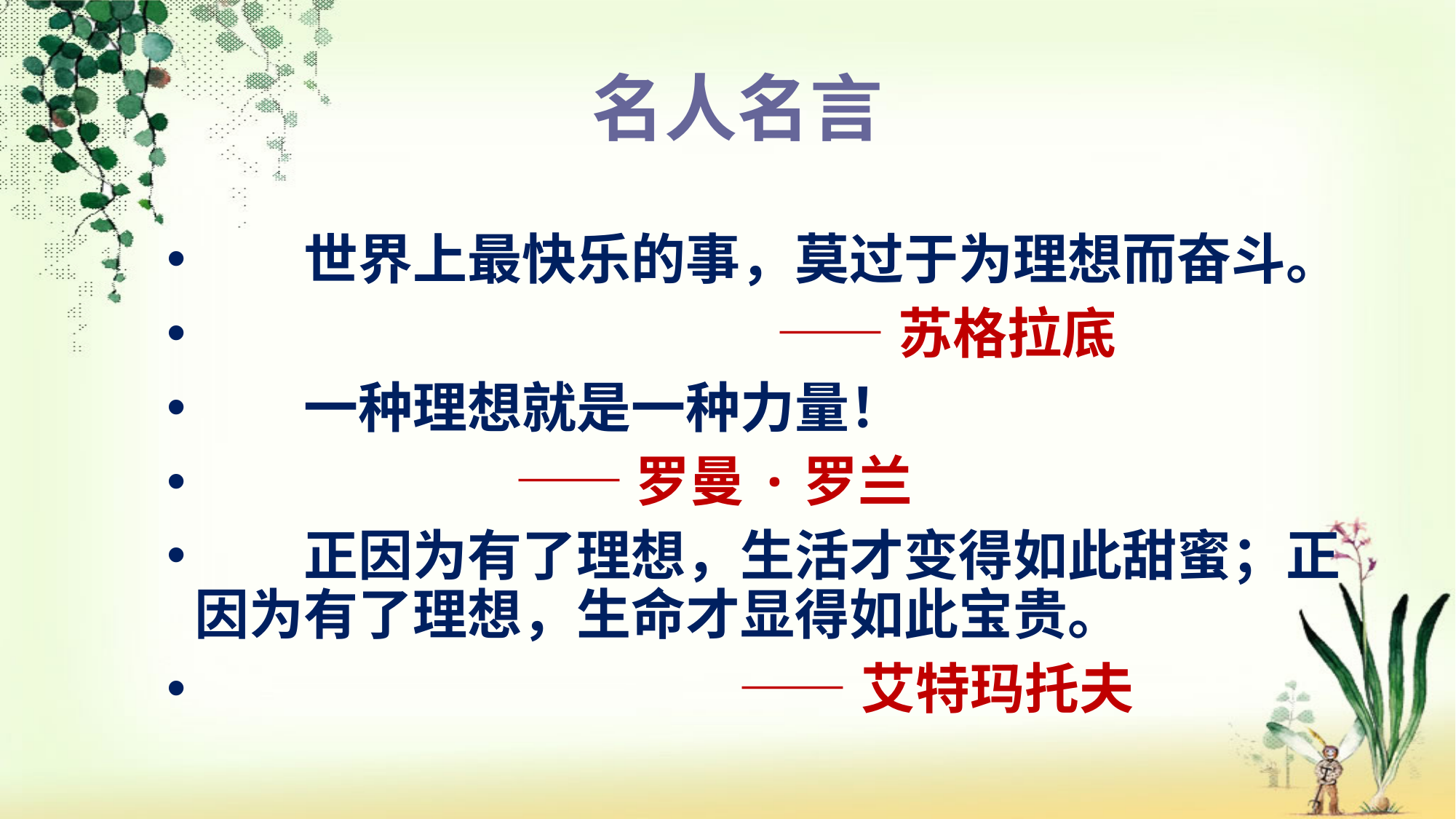

名人名言
　　世界上最快乐的事，莫过于为理想而奋斗。
                                               ——苏格拉底
　　一种理想就是一种力量！
                　　—— 罗曼·罗兰
　　正因为有了理想，生活才变得如此甜蜜；正因为有了理想，生命才显得如此宝贵。
                                            ——艾特玛托夫